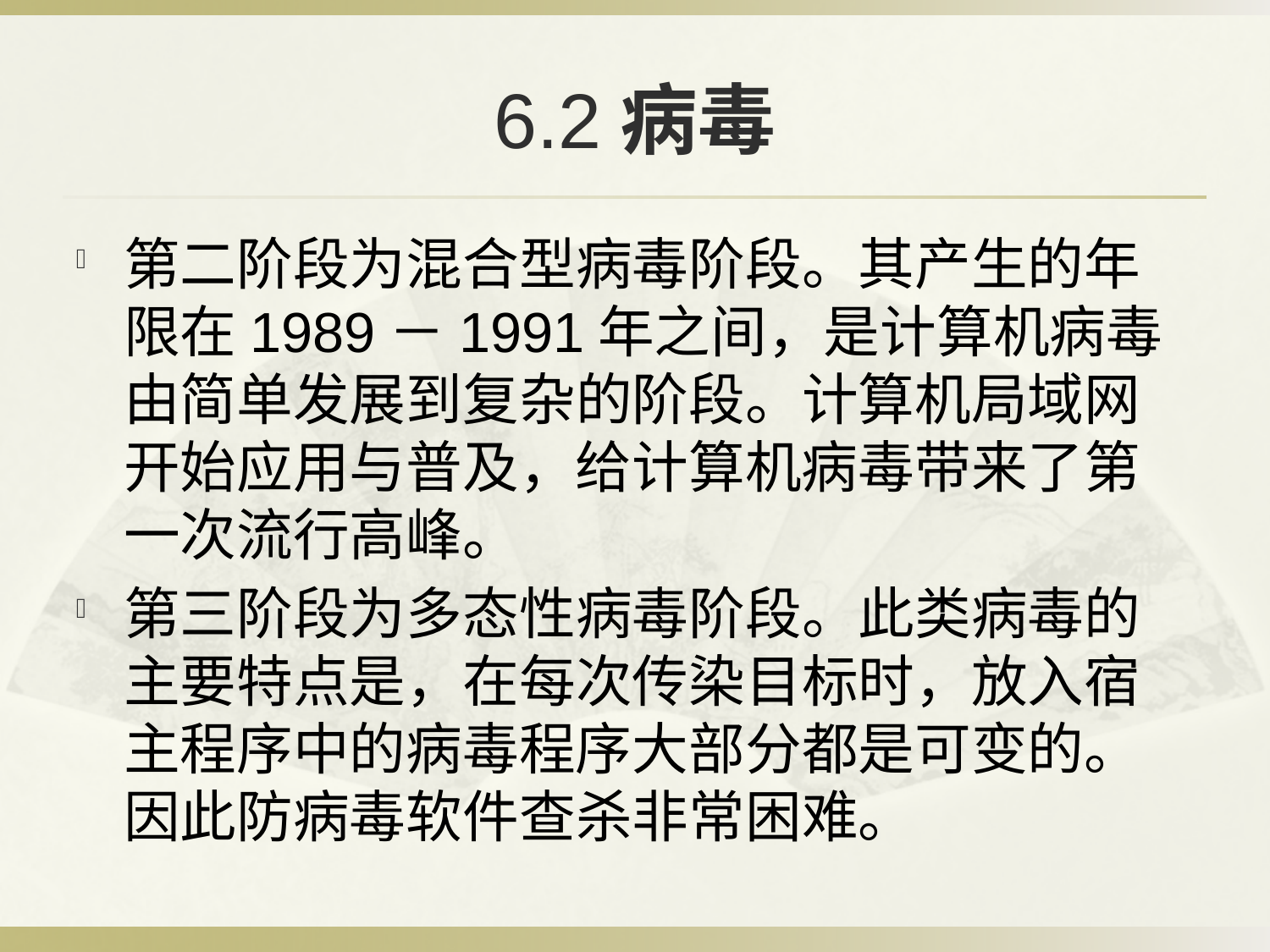

# 6.2病毒
第二阶段为混合型病毒阶段。其产生的年限在1989－1991年之间，是计算机病毒由简单发展到复杂的阶段。计算机局域网开始应用与普及，给计算机病毒带来了第一次流行高峰。
第三阶段为多态性病毒阶段。此类病毒的主要特点是，在每次传染目标时，放入宿主程序中的病毒程序大部分都是可变的。因此防病毒软件查杀非常困难。